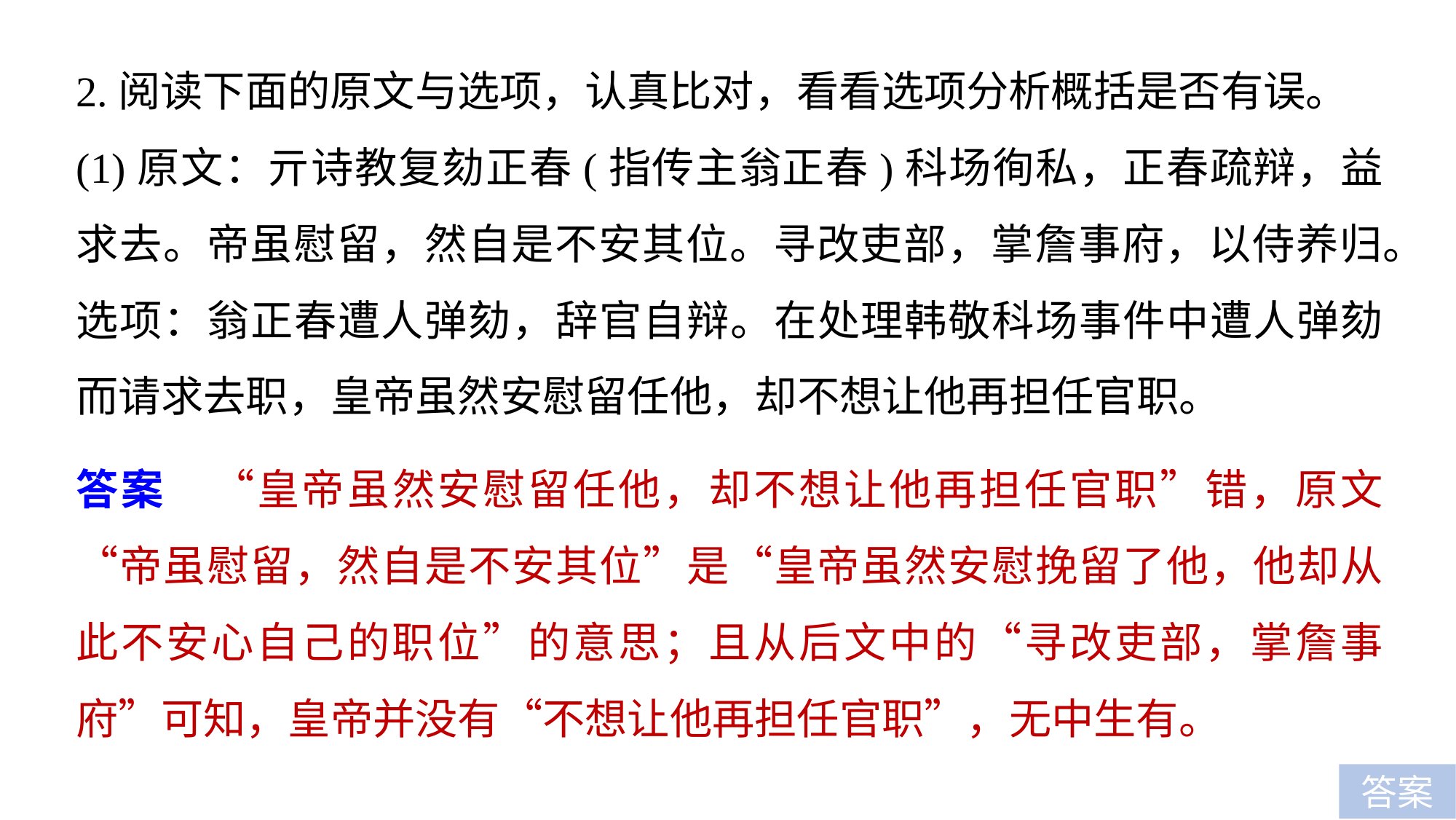

2.阅读下面的原文与选项，认真比对，看看选项分析概括是否有误。
(1)原文：亓诗教复劾正春(指传主翁正春)科场徇私，正春疏辩，益求去。帝虽慰留，然自是不安其位。寻改吏部，掌詹事府，以侍养归。
选项：翁正春遭人弹劾，辞官自辩。在处理韩敬科场事件中遭人弹劾而请求去职，皇帝虽然安慰留任他，却不想让他再担任官职。
答案　“皇帝虽然安慰留任他，却不想让他再担任官职”错，原文“帝虽慰留，然自是不安其位”是“皇帝虽然安慰挽留了他，他却从此不安心自己的职位”的意思；且从后文中的“寻改吏部，掌詹事府”可知，皇帝并没有“不想让他再担任官职”，无中生有。
答案